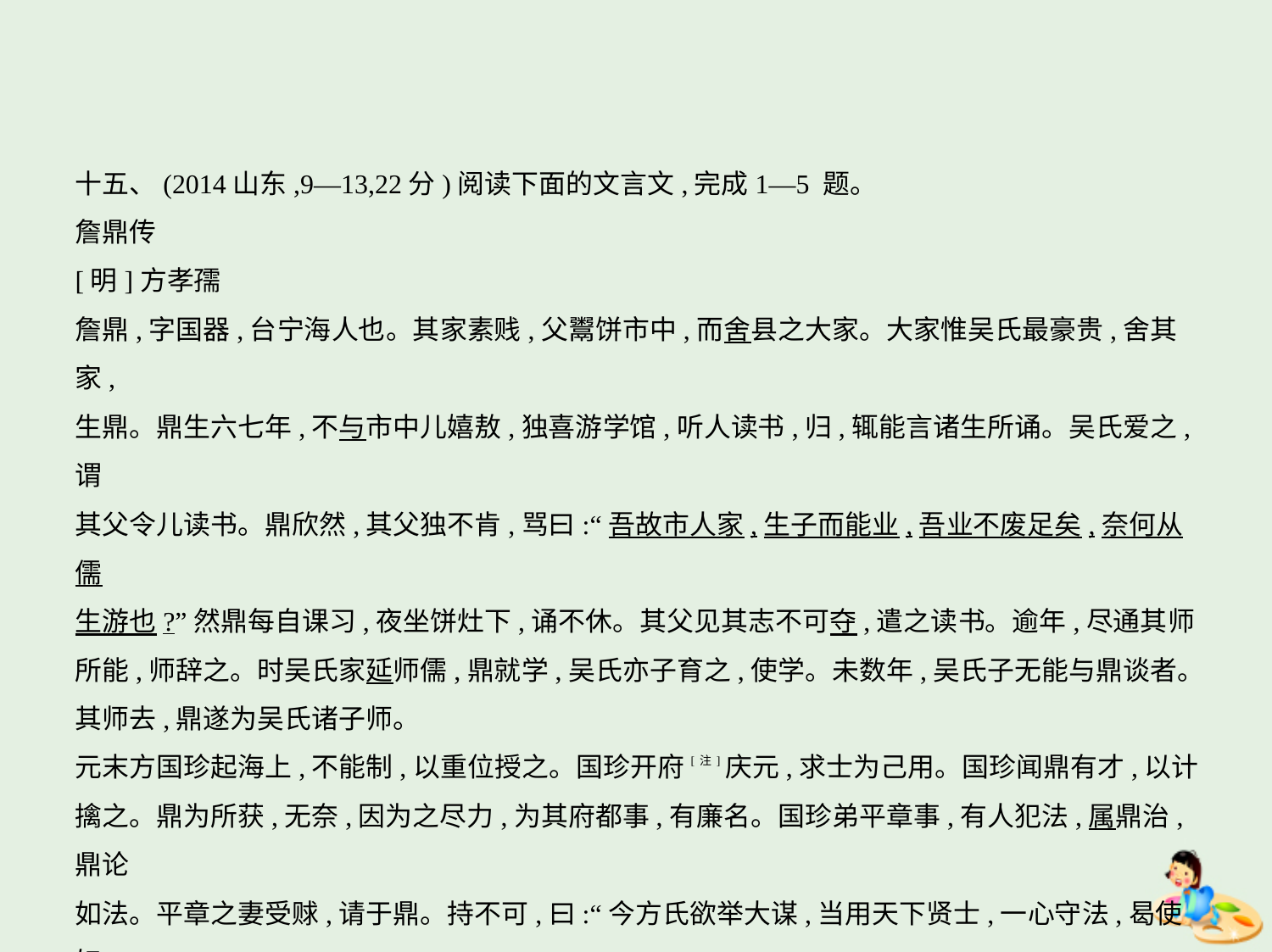

十五、(2014山东,9—13,22分)阅读下面的文言文,完成1—5 题。
詹鼎传
[明]方孝孺
詹鼎,字国器,台宁海人也。其家素贱,父鬻饼市中,而舍县之大家。大家惟吴氏最豪贵,舍其家,
生鼎。鼎生六七年,不与市中儿嬉敖,独喜游学馆,听人读书,归,辄能言诸生所诵。吴氏爱之,谓
其父令儿读书。鼎欣然,其父独不肯,骂曰:“吾故市人家,生子而能业,吾业不废足矣,奈何从儒
生游也?”然鼎每自课习,夜坐饼灶下,诵不休。其父见其志不可夺,遣之读书。逾年,尽通其师
所能,师辞之。时吴氏家延师儒,鼎就学,吴氏亦子育之,使学。未数年,吴氏子无能与鼎谈者。
其师去,鼎遂为吴氏诸子师。
元末方国珍起海上,不能制,以重位授之。国珍开府[注]庆元,求士为己用。国珍闻鼎有才,以计
擒之。鼎为所获,无奈,因为之尽力,为其府都事,有廉名。国珍弟平章事,有人犯法,属鼎治,鼎论
如法。平章之妻受赇,请于鼎。持不可,曰:“今方氏欲举大谋,当用天下贤士,一心守法,曷使妇
人得预事乎?”不许。妻怒,谮之,系鼎狱,半载乃释。
复起,为上虞制。上虞与伪吴王张士诚地相错,军吏贵臣甚众,以鼎儒生,不习边事,屡违约。鼎